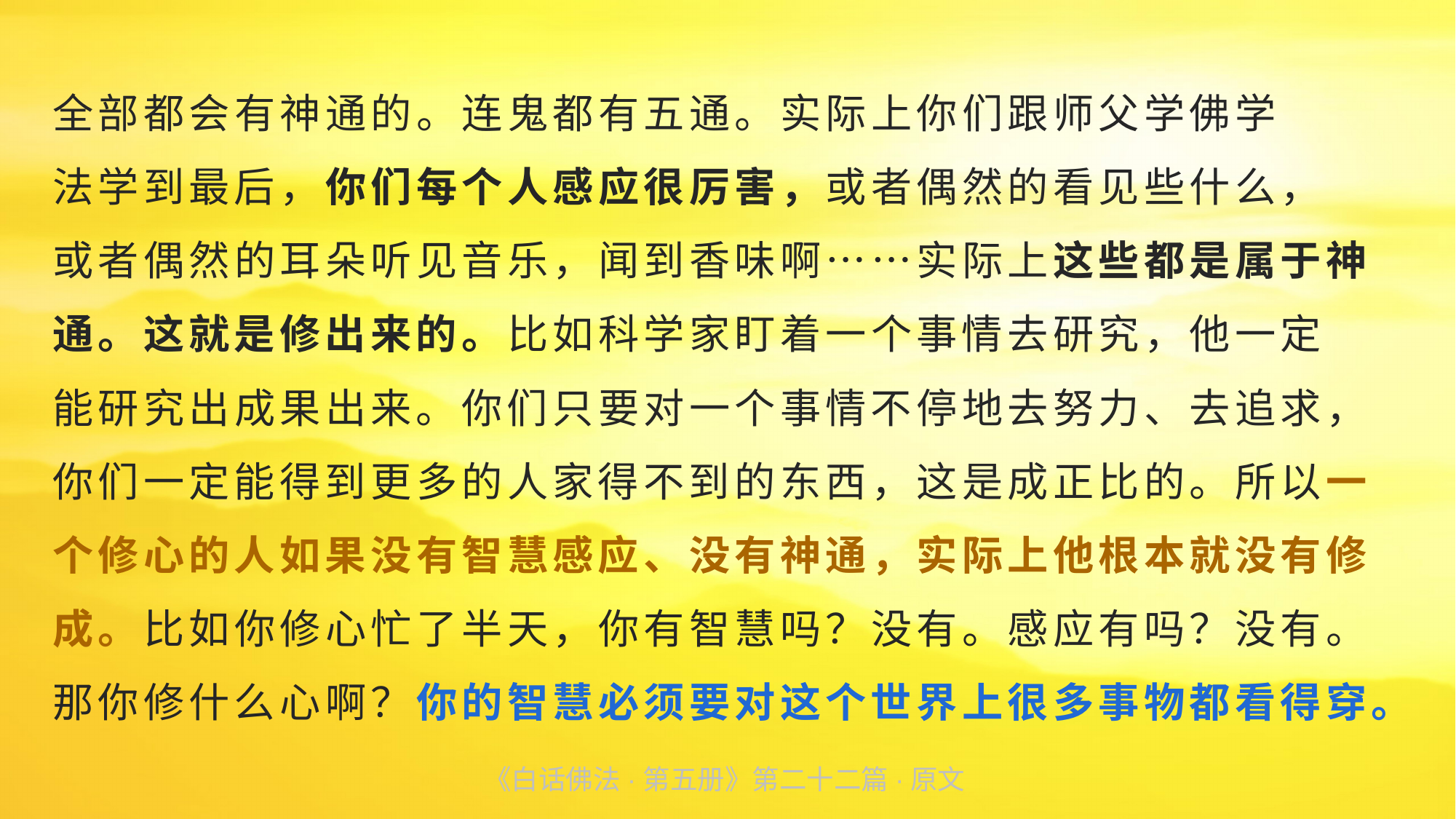

全部都会有神通的。连鬼都有五通。实际上你们跟师父学佛学
法学到最后，你们每个人感应很厉害，或者偶然的看见些什么，
或者偶然的耳朵听见音乐，闻到香味啊……实际上这些都是属于神
通。这就是修出来的。比如科学家盯着一个事情去研究，他一定
能研究出成果出来。你们只要对一个事情不停地去努力、去追求，你们一定能得到更多的人家得不到的东西，这是成正比的。所以一个修心的人如果没有智慧感应、没有神通，实际上他根本就没有修成。比如你修心忙了半天，你有智慧吗？没有。感应有吗？没有。那你修什么心啊？你的智慧必须要对这个世界上很多事物都看得穿。
《白话佛法·第五册》第二十二篇·原文